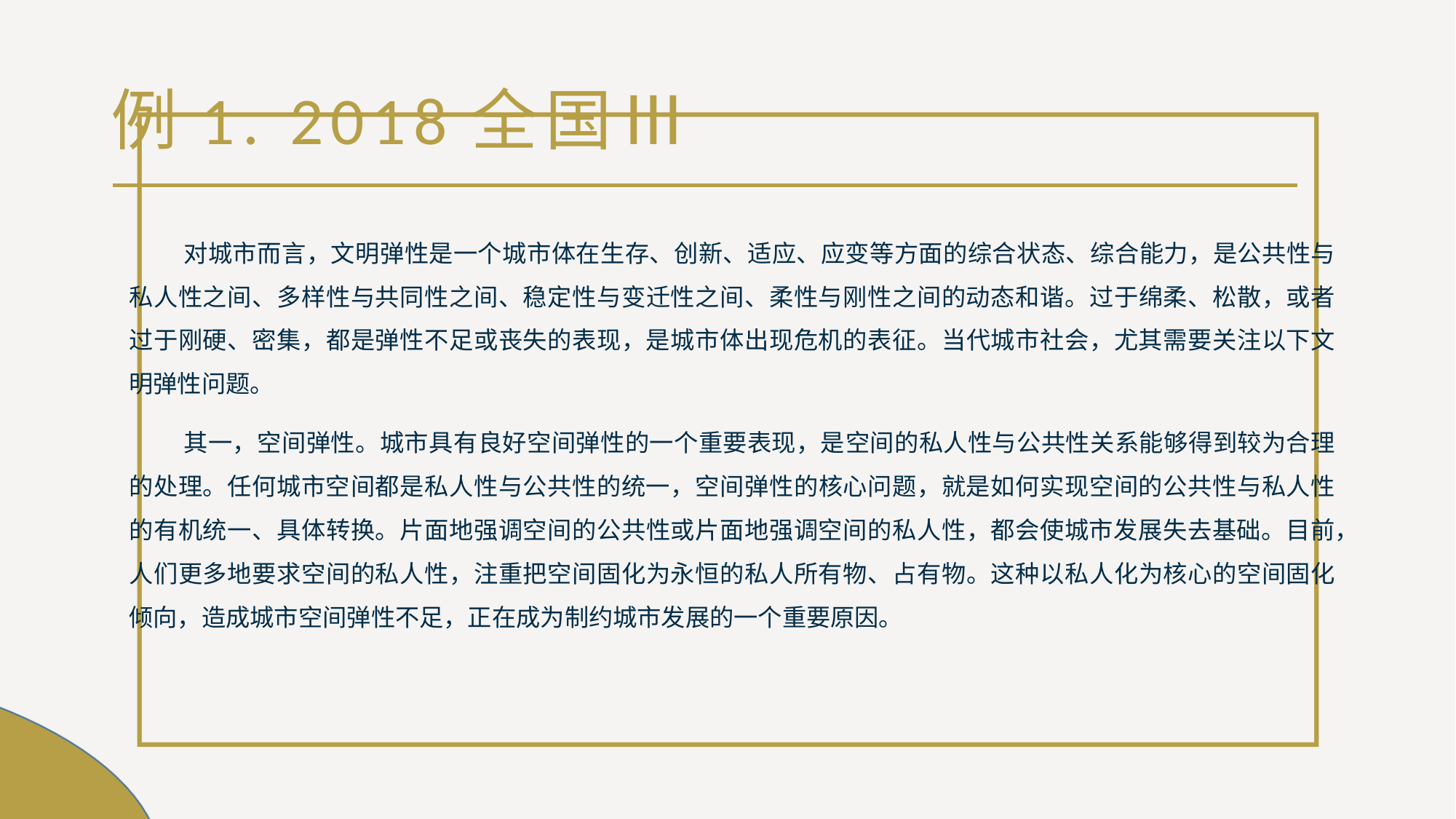

# 例1. 2018全国Ⅲ
对城市而言，文明弹性是一个城市体在生存、创新、适应、应变等方面的综合状态、综合能力，是公共性与私人性之间、多样性与共同性之间、稳定性与变迁性之间、柔性与刚性之间的动态和谐。过于绵柔、松散，或者过于刚硬、密集，都是弹性不足或丧失的表现，是城市体出现危机的表征。当代城市社会，尤其需要关注以下文明弹性问题。
其一，空间弹性。城市具有良好空间弹性的一个重要表现，是空间的私人性与公共性关系能够得到较为合理的处理。任何城市空间都是私人性与公共性的统一，空间弹性的核心问题，就是如何实现空间的公共性与私人性的有机统一、具体转换。片面地强调空间的公共性或片面地强调空间的私人性，都会使城市发展失去基础。目前，人们更多地要求空间的私人性，注重把空间固化为永恒的私人所有物、占有物。这种以私人化为核心的空间固化倾向，造成城市空间弹性不足，正在成为制约城市发展的一个重要原因。